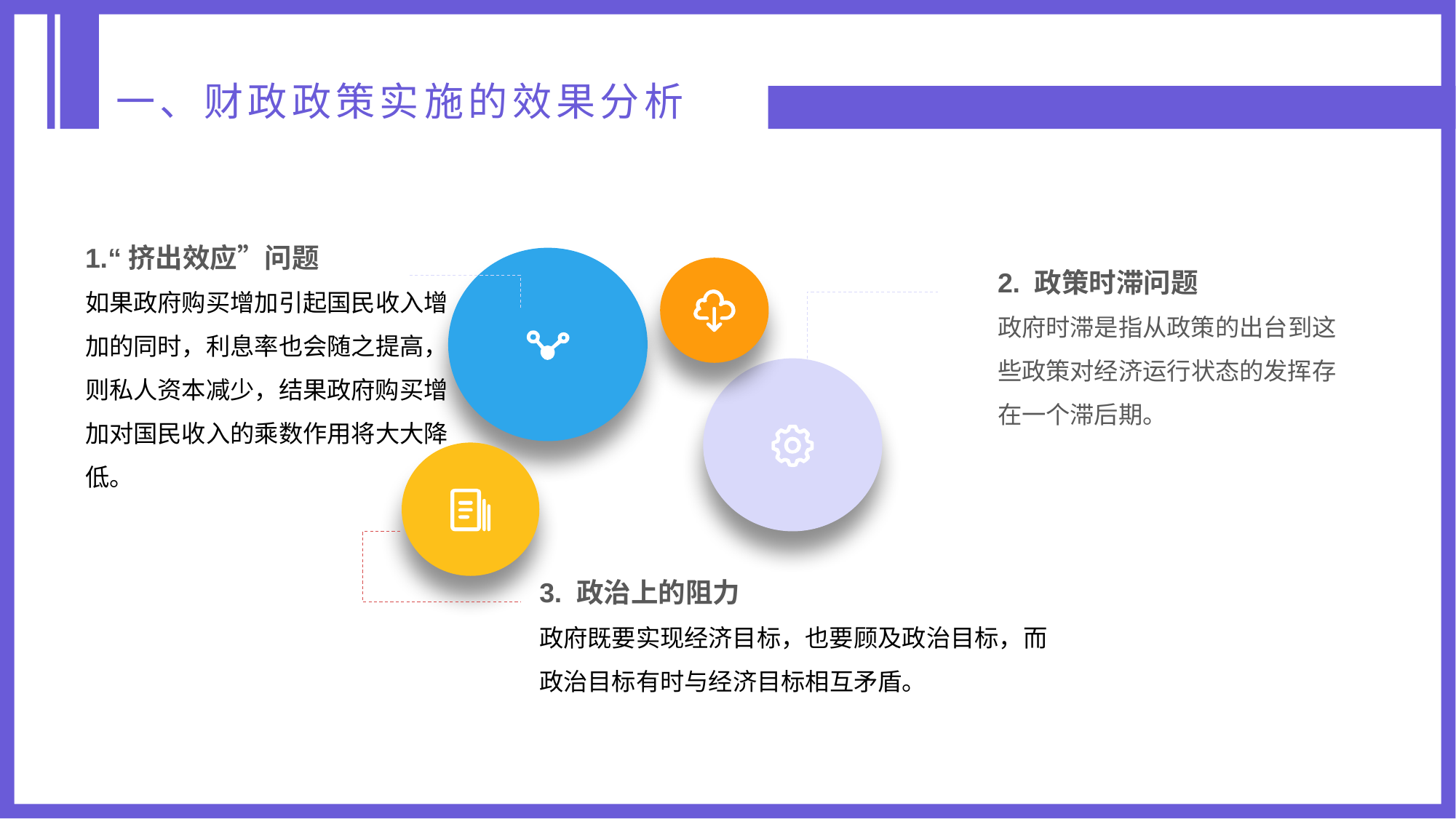

一、财政政策实施的效果分析
1.“挤出效应”问题
如果政府购买增加引起国民收入增加的同时，利息率也会随之提高，则私人资本减少，结果政府购买增加对国民收入的乘数作用将大大降低。

2. 政策时滞问题
政府时滞是指从政策的出台到这些政策对经济运行状态的发挥存在一个滞后期。

3. 政治上的阻力
政府既要实现经济目标，也要顾及政治目标，而政治目标有时与经济目标相互矛盾。